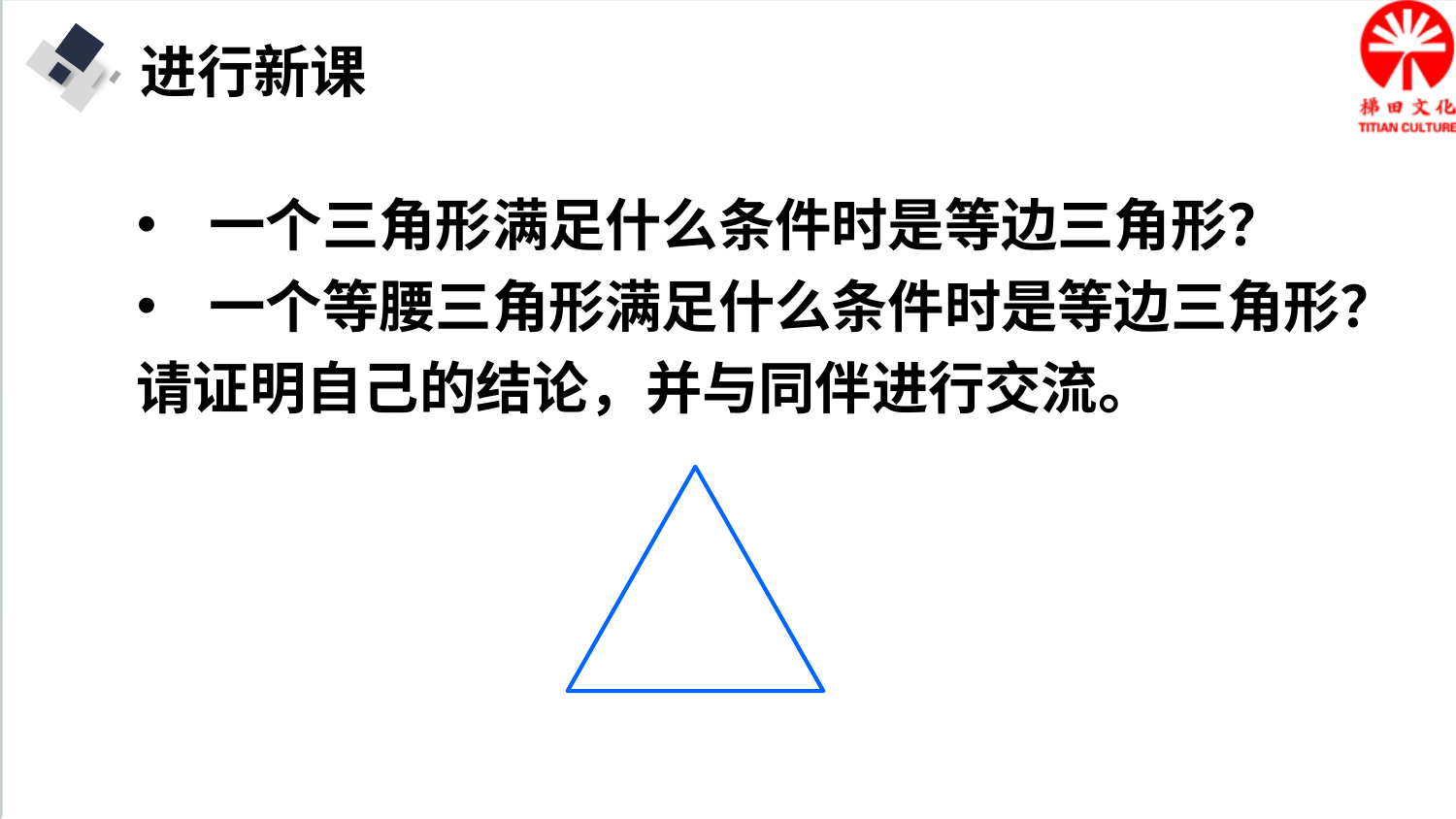

进行新课
一个三角形满足什么条件时是等边三角形？
一个等腰三角形满足什么条件时是等边三角形？
请证明自己的结论，并与同伴进行交流。